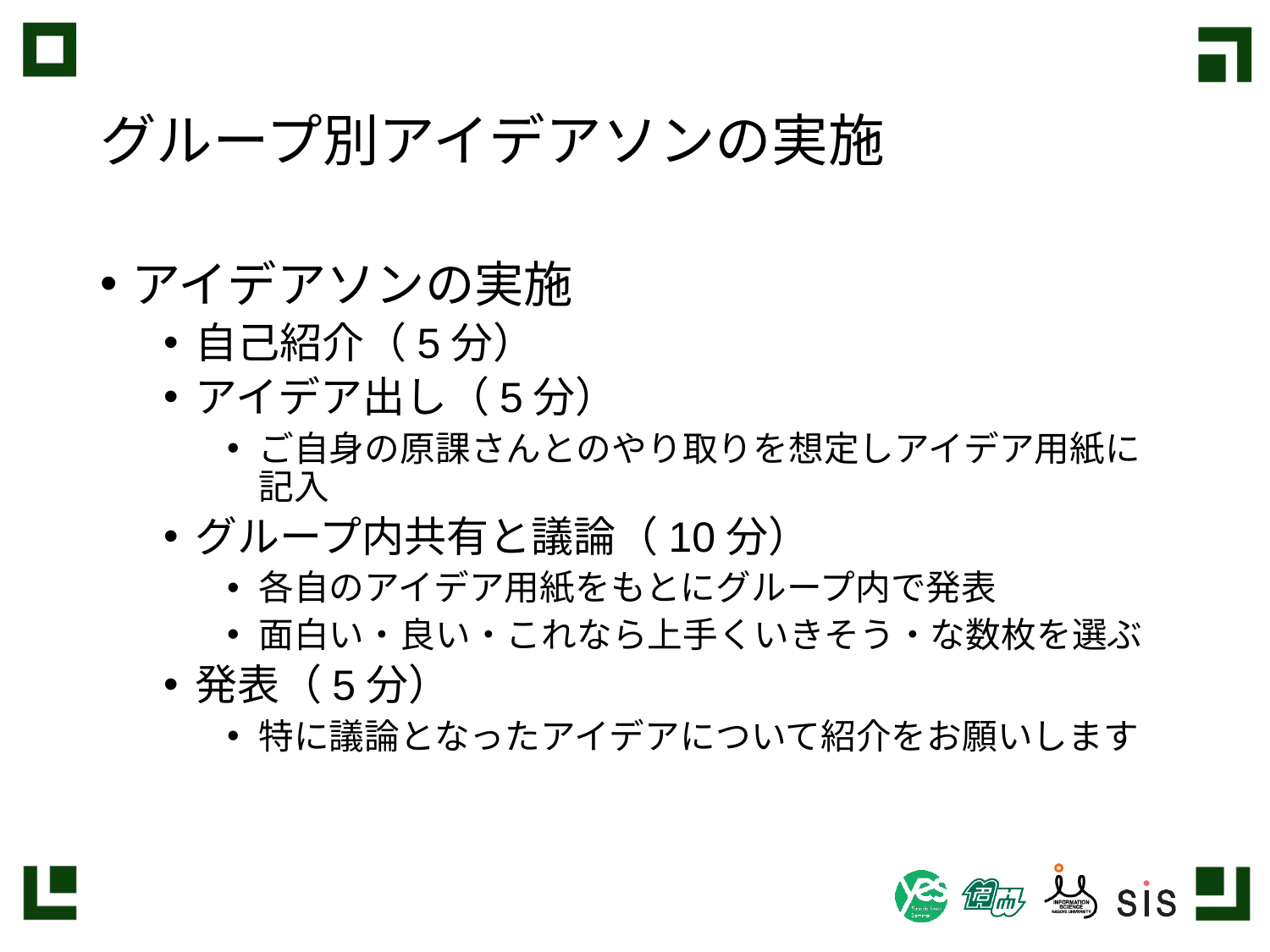

# グループ別アイデアソンの実施
アイデアソンの実施
自己紹介（5分）
アイデア出し（5分）
ご自身の原課さんとのやり取りを想定しアイデア用紙に記入
グループ内共有と議論（10分）
各自のアイデア用紙をもとにグループ内で発表
面白い・良い・これなら上手くいきそう・な数枚を選ぶ
発表（5分）
特に議論となったアイデアについて紹介をお願いします